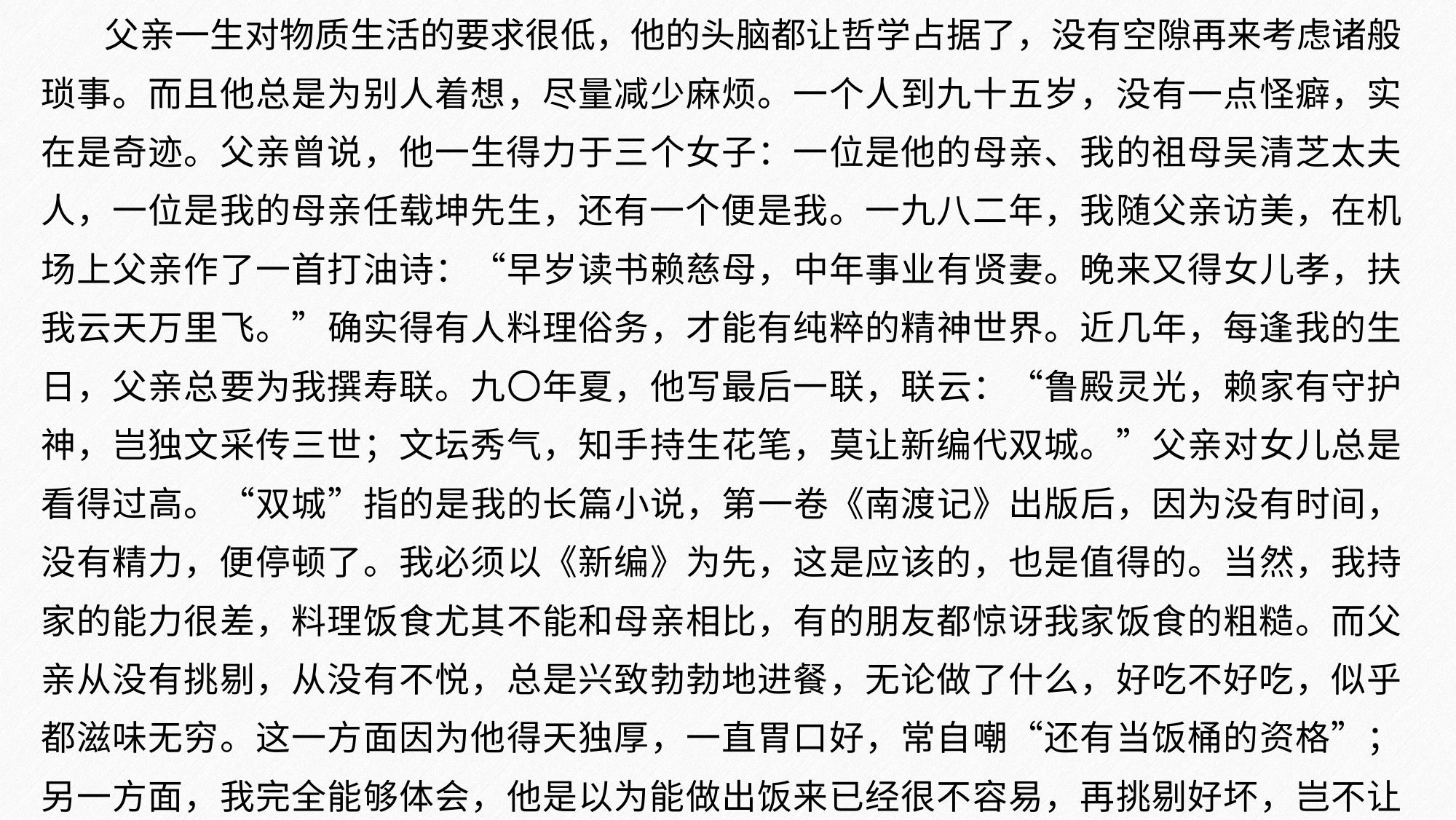

父亲一生对物质生活的要求很低，他的头脑都让哲学占据了，没有空隙再来考虑诸般琐事。而且他总是为别人着想，尽量减少麻烦。一个人到九十五岁，没有一点怪癖，实在是奇迹。父亲曾说，他一生得力于三个女子：一位是他的母亲、我的祖母吴清芝太夫人，一位是我的母亲任载坤先生，还有一个便是我。一九八二年，我随父亲访美，在机场上父亲作了一首打油诗：“早岁读书赖慈母，中年事业有贤妻。晚来又得女儿孝，扶我云天万里飞。”确实得有人料理俗务，才能有纯粹的精神世界。近几年，每逢我的生日，父亲总要为我撰寿联。九〇年夏，他写最后一联，联云：“鲁殿灵光，赖家有守护神，岂独文采传三世；文坛秀气，知手持生花笔，莫让新编代双城。”父亲对女儿总是看得过高。“双城”指的是我的长篇小说，第一卷《南渡记》出版后，因为没有时间，没有精力，便停顿了。我必须以《新编》为先，这是应该的，也是值得的。当然，我持家的能力很差，料理饭食尤其不能和母亲相比，有的朋友都惊讶我家饭食的粗糙。而父亲从没有挑剔，从没有不悦，总是兴致勃勃地进餐，无论做了什么，好吃不好吃，似乎都滋味无穷。这一方面因为他得天独厚，一直胃口好，常自嘲“还有当饭桶的资格”；另一方面，我完全能够体会，他是以为能做出饭来已经很不容易，再挑剔好坏，岂不让管饭的人为难。